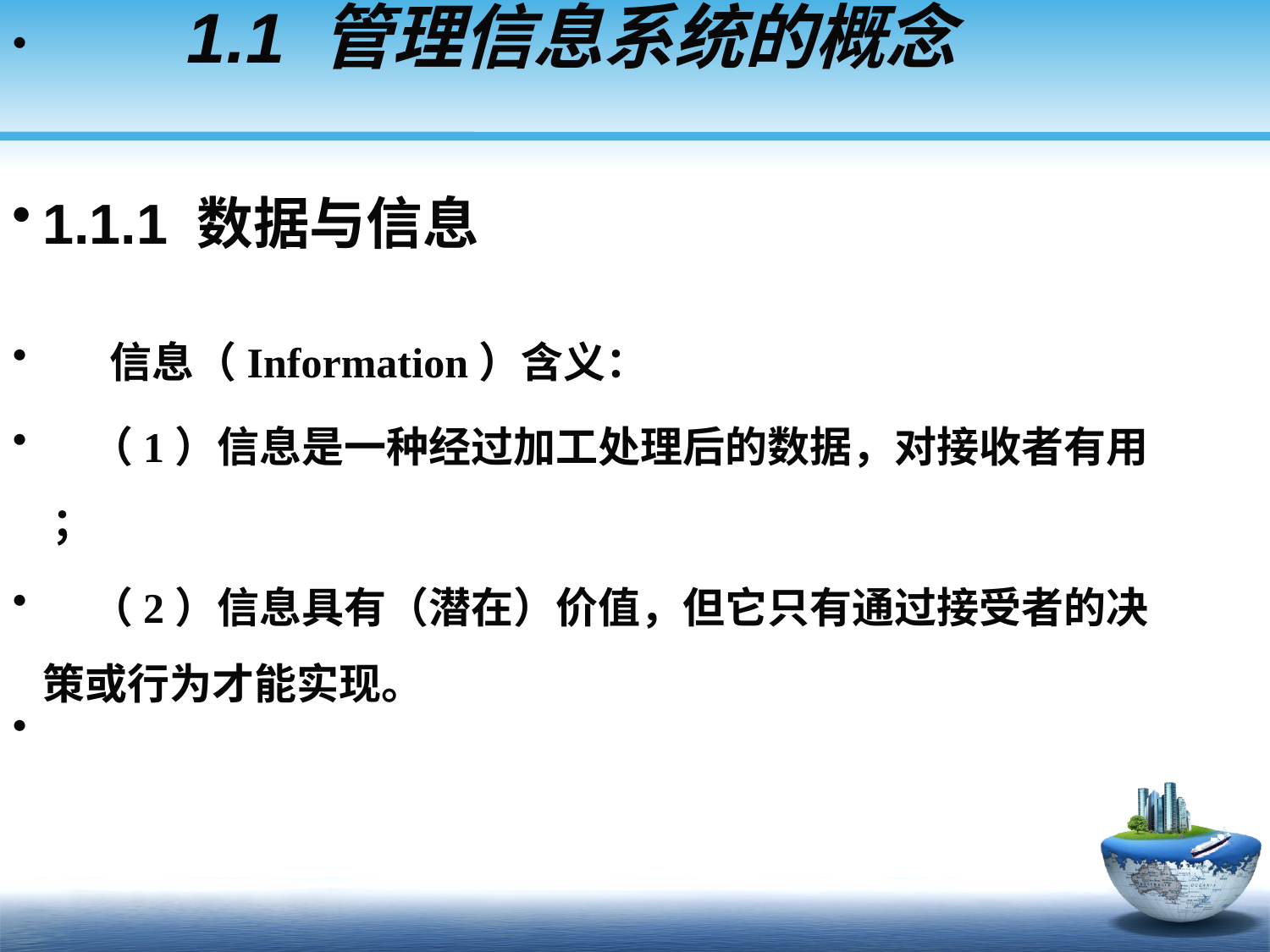

# 1.1 管理信息系统的概念

1.1.1 数据与信息

      信息（Information）含义：
    （1）信息是一种经过加工处理后的数据，对接收者有用 ；
    （2）信息具有（潜在）价值，但它只有通过接受者的决策或行为才能实现。